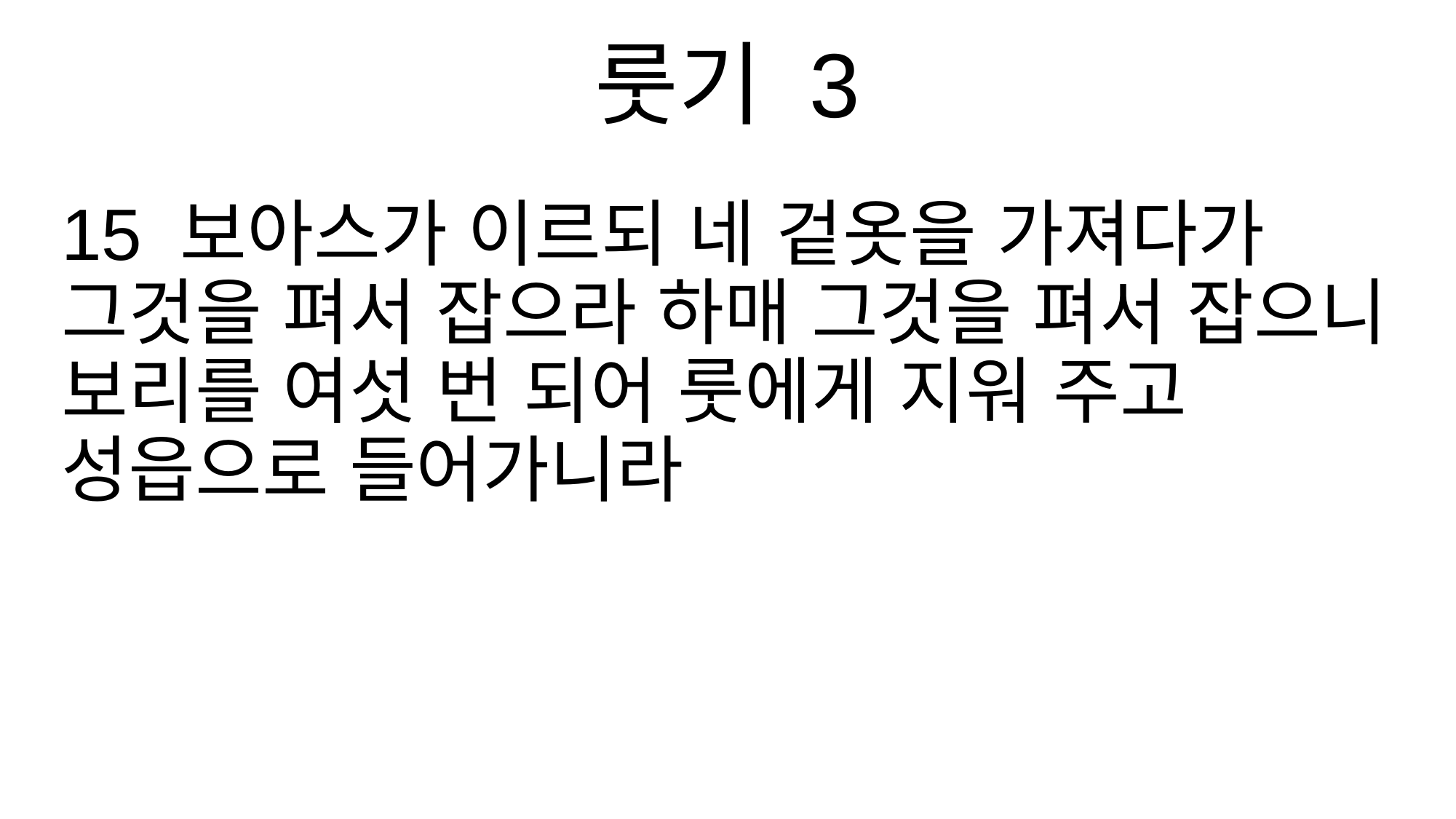

룻기 3
15 보아스가 이르되 네 겉옷을 가져다가 그것을 펴서 잡으라 하매 그것을 펴서 잡으니 보리를 여섯 번 되어 룻에게 지워 주고 성읍으로 들어가니라